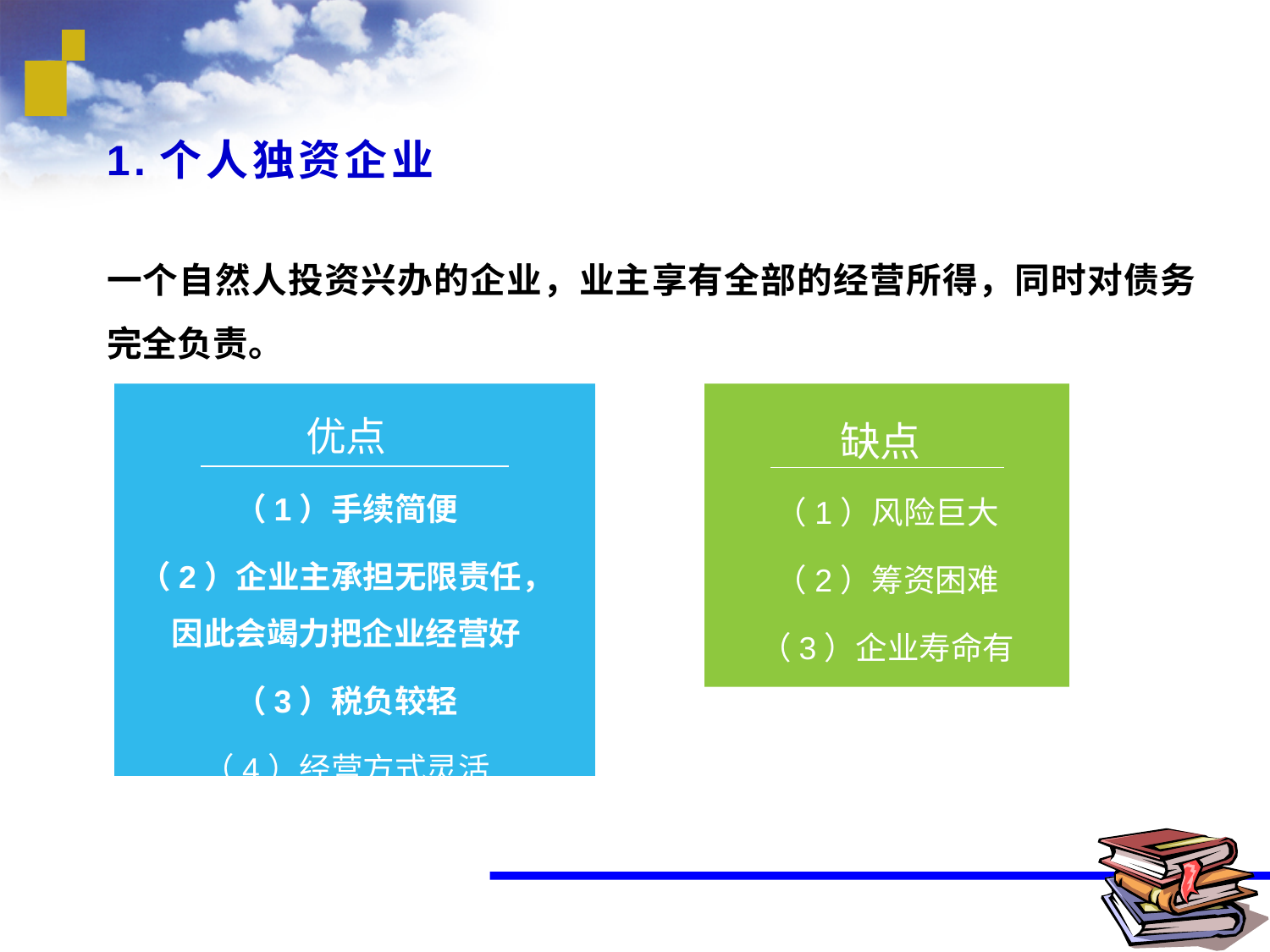

1.个人独资企业
一个自然人投资兴办的企业，业主享有全部的经营所得，同时对债务完全负责。

优点
（1）手续简便
（2）企业主承担无限责任，因此会竭力把企业经营好
（3）税负较轻
（4）经营方式灵活
（5）容易保密

缺点
（1）风险巨大
（2）筹资困难
（3）企业寿命有限